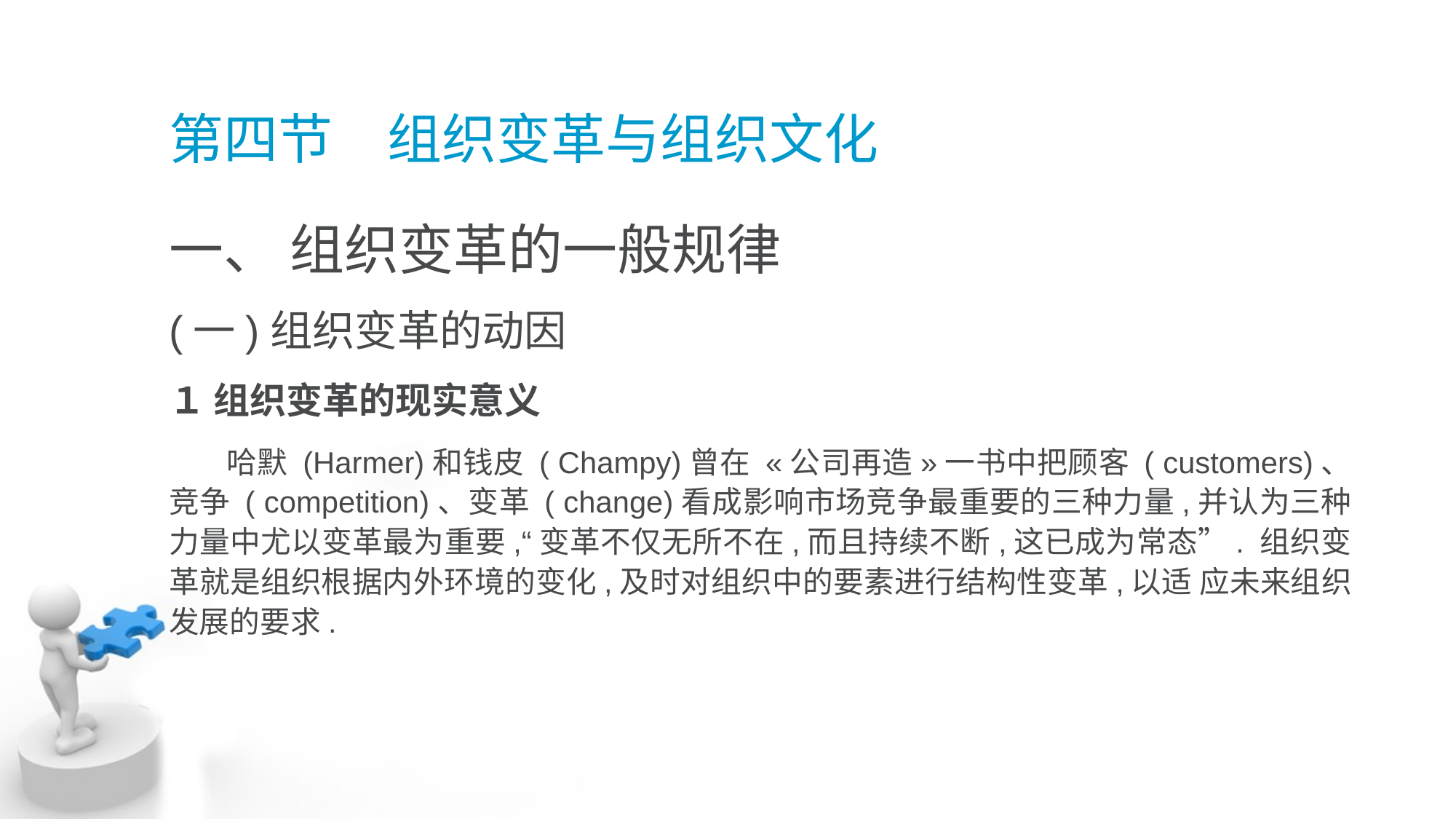

# 第四节　组织变革与组织文化
一、 组织变革的一般规律
(一)组织变革的动因
１ 组织变革的现实意义
       哈默 (Harmer)和钱皮 ( Champy)曾在 «公司再造»一书中把顾客 ( customers)、 竞争 ( competition)、变革 ( change)看成影响市场竞争最重要的三种力量,并认为三种 力量中尤以变革最为重要,“变革不仅无所不在,而且持续不断,这已成为常态”. 组织变革就是组织根据内外环境的变化,及时对组织中的要素进行结构性变革,以适 应未来组织发展的要求.